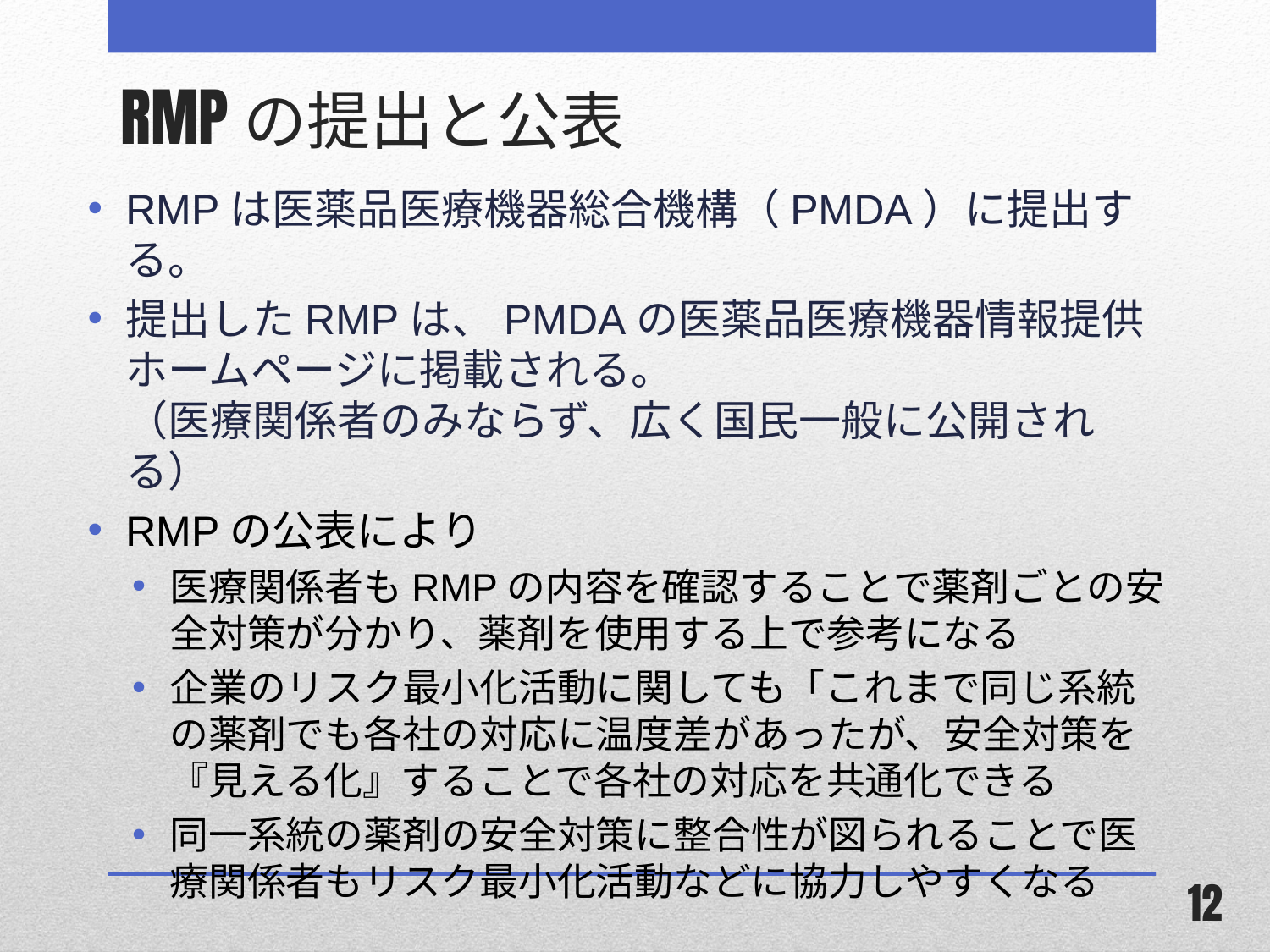

# RMPの提出と公表
RMPは医薬品医療機器総合機構（PMDA）に提出する。
提出したRMPは、PMDAの医薬品医療機器情報提供ホームページに掲載される。
（医療関係者のみならず、広く国民一般に公開される）
RMPの公表により
医療関係者もRMPの内容を確認することで薬剤ごとの安全対策が分かり、薬剤を使用する上で参考になる
企業のリスク最小化活動に関しても「これまで同じ系統の薬剤でも各社の対応に温度差があったが、安全対策を『見える化』することで各社の対応を共通化できる
同一系統の薬剤の安全対策に整合性が図られることで医療関係者もリスク最小化活動などに協力しやすくなる
12